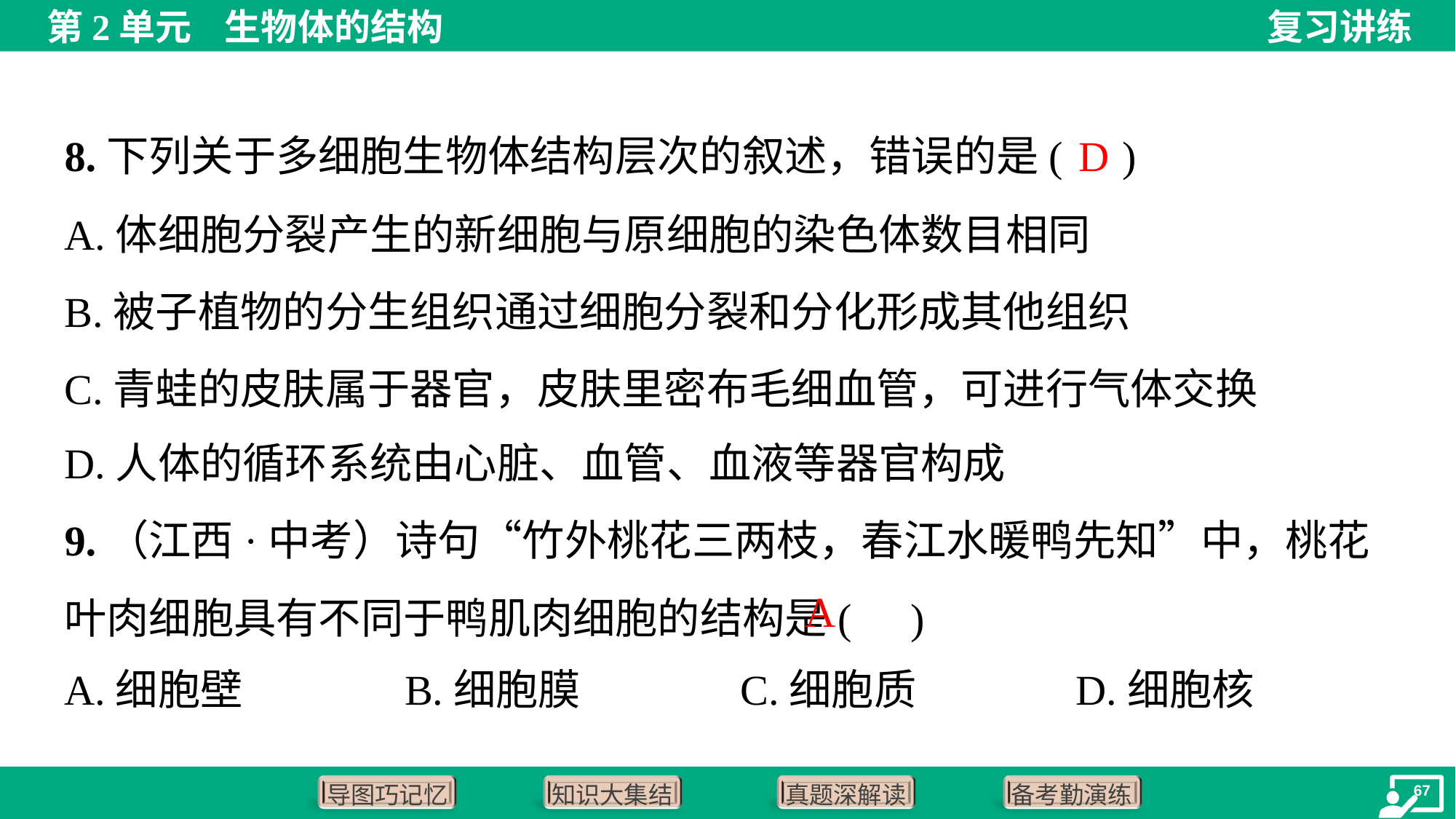

D
8.下列关于多细胞生物体结构层次的叙述，错误的是(     )
A.体细胞分裂产生的新细胞与原细胞的染色体数目相同
B.被子植物的分生组织通过细胞分裂和分化形成其他组织
C.青蛙的皮肤属于器官，皮肤里密布毛细血管，可进行气体交换
D.人体的循环系统由心脏、血管、血液等器官构成
9.（江西·中考）诗句“竹外桃花三两枝，春江水暖鸭先知”中，桃花叶肉细胞具有不同于鸭肌肉细胞的结构是(     )
A
A.细胞壁	B.细胞膜	C.细胞质	D.细胞核